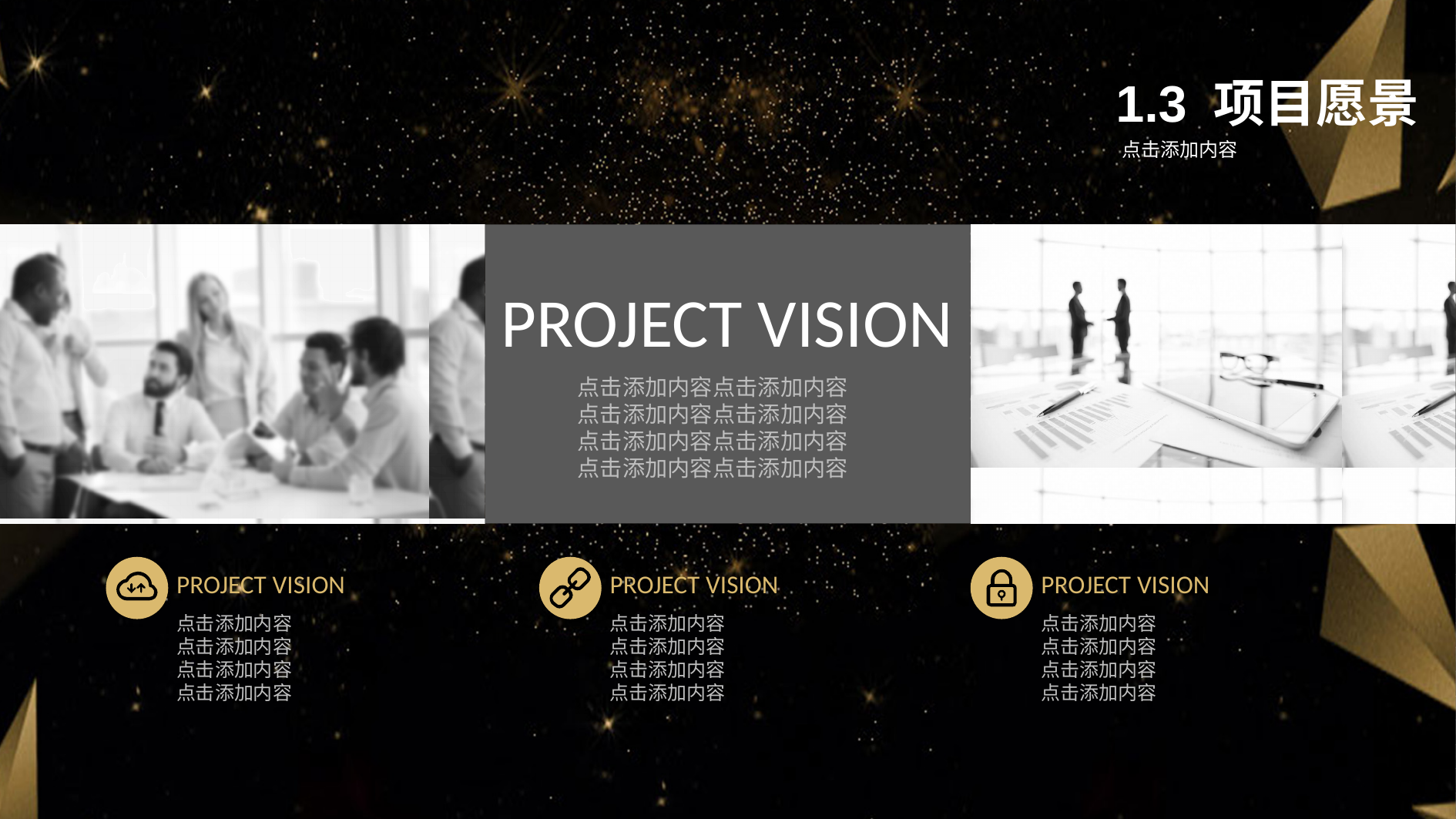

1.3 项目愿景
点击添加内容

PROJECT VISION
点击添加内容点击添加内容
点击添加内容点击添加内容
点击添加内容点击添加内容
点击添加内容点击添加内容

PROJECT VISION
PROJECT VISION
PROJECT VISION

点击添加内容
点击添加内容
点击添加内容
点击添加内容

点击添加内容
点击添加内容
点击添加内容
点击添加内容

点击添加内容
点击添加内容
点击添加内容
点击添加内容